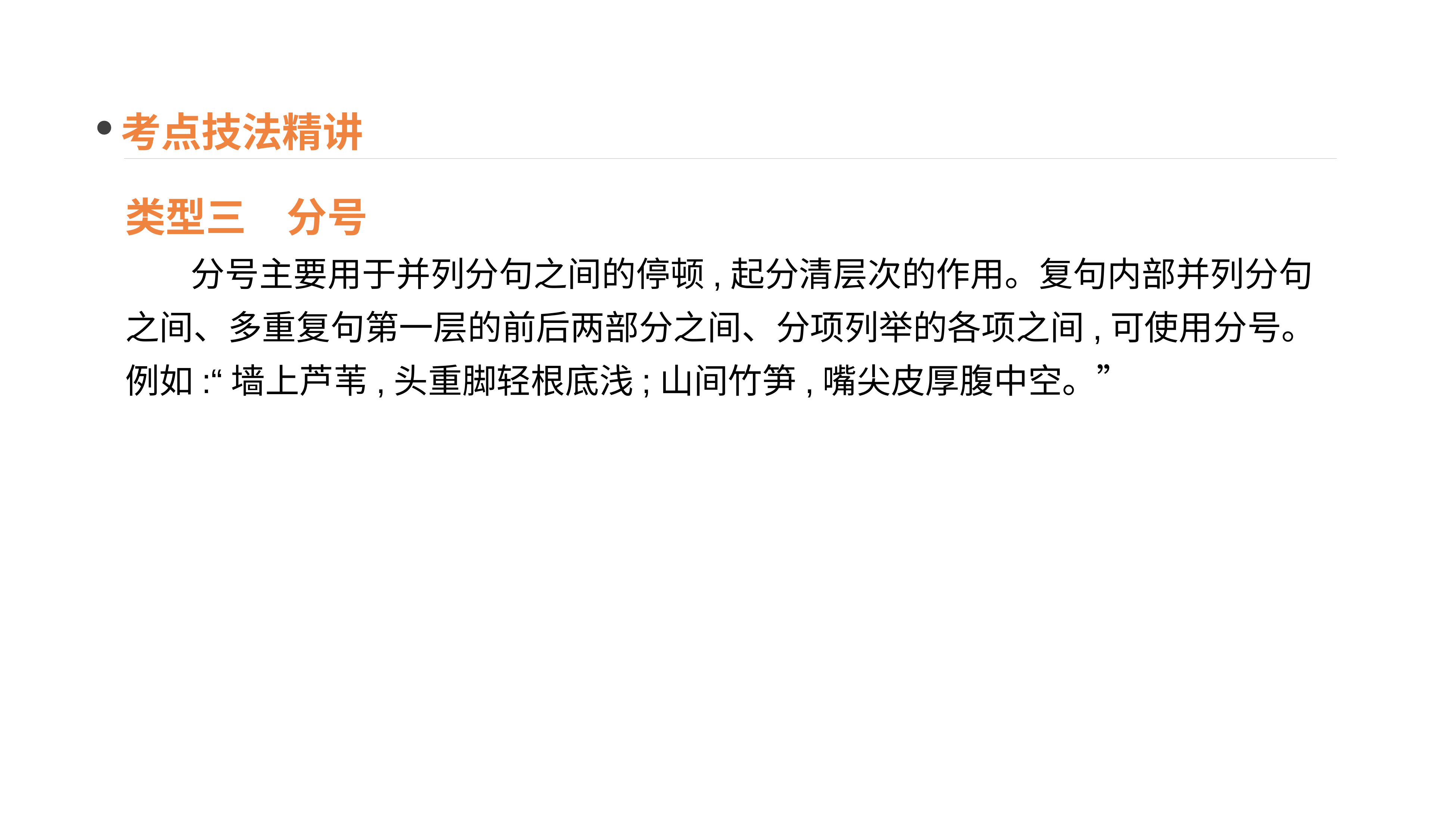

考点技法精讲

类型三　分号
分号主要用于并列分句之间的停顿,起分清层次的作用。复句内部并列分句之间、多重复句第一层的前后两部分之间、分项列举的各项之间,可使用分号。例如:“墙上芦苇,头重脚轻根底浅;山间竹笋,嘴尖皮厚腹中空。”